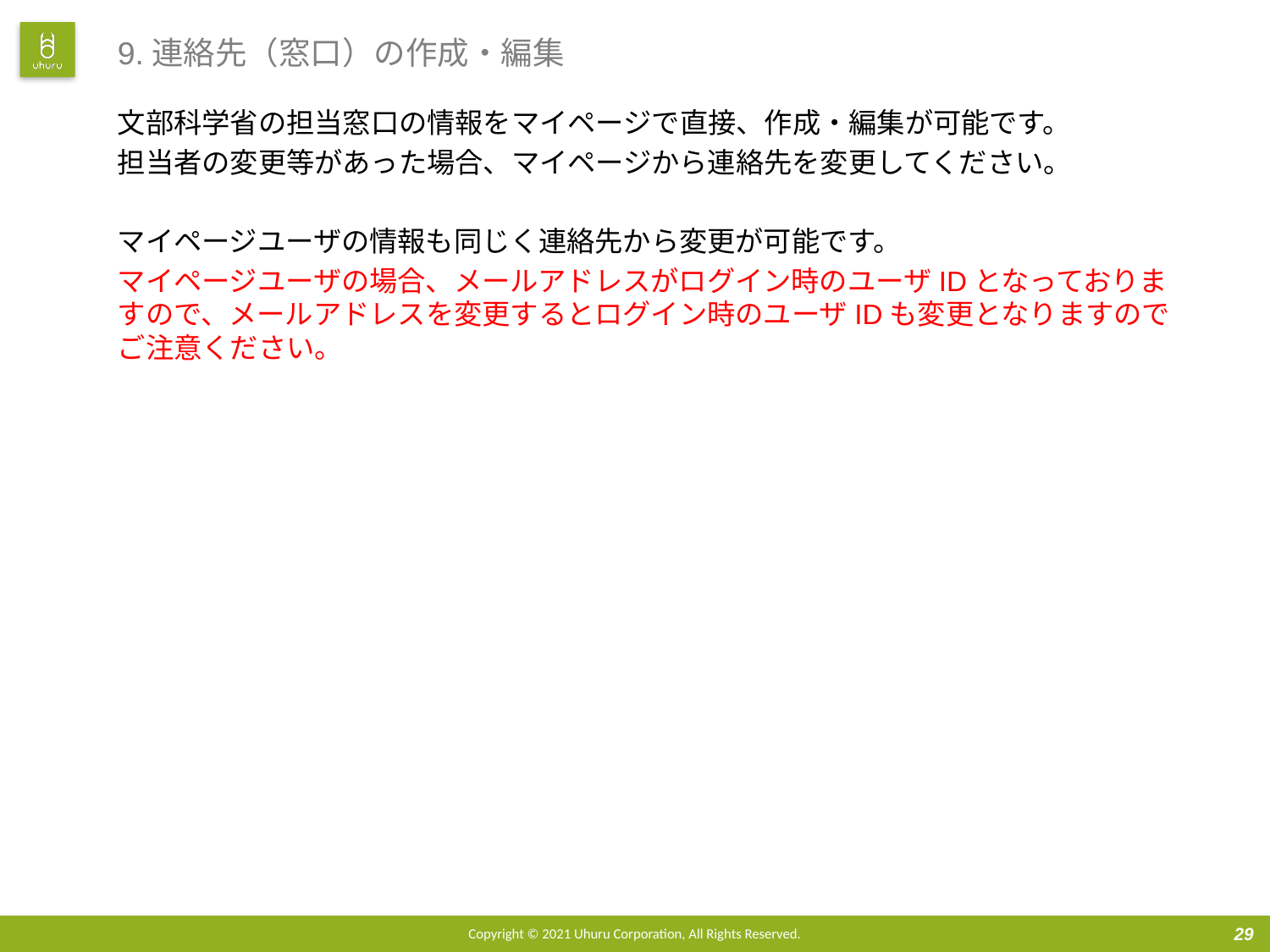

# 9.連絡先（窓口）の作成・編集
文部科学省の担当窓口の情報をマイページで直接、作成・編集が可能です。
担当者の変更等があった場合、マイページから連絡先を変更してください。

マイページユーザの情報も同じく連絡先から変更が可能です。
マイページユーザの場合、メールアドレスがログイン時のユーザIDとなっておりますので、メールアドレスを変更するとログイン時のユーザIDも変更となりますのでご注意ください。
29